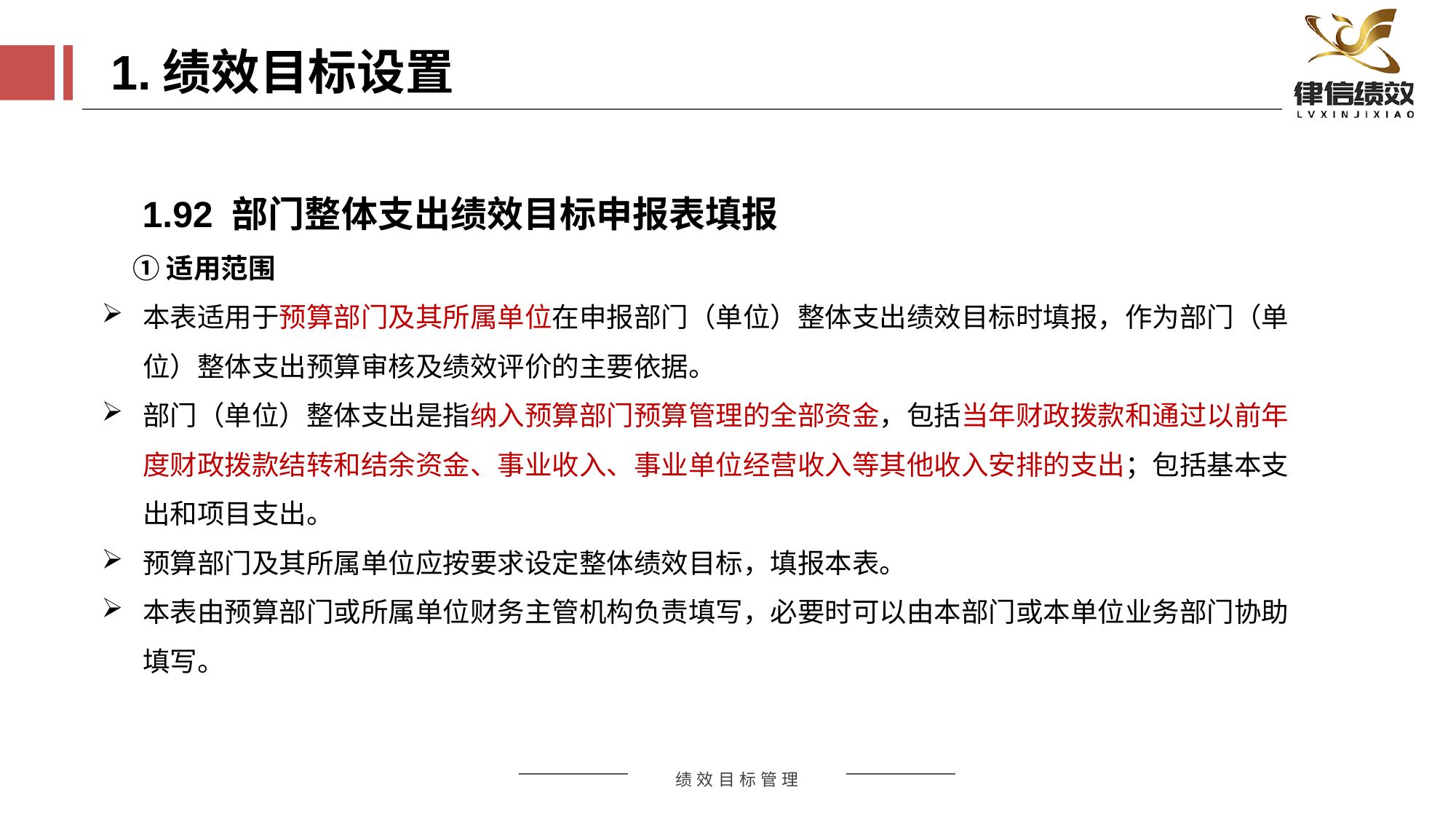

1.绩效目标设置
    1.92 部门整体支出绩效目标申报表填报
     ①适用范围
本表适用于预算部门及其所属单位在申报部门（单位）整体支出绩效目标时填报，作为部门（单位）整体支出预算审核及绩效评价的主要依据。
部门（单位）整体支出是指纳入预算部门预算管理的全部资金，包括当年财政拨款和通过以前年度财政拨款结转和结余资金、事业收入、事业单位经营收入等其他收入安排的支出；包括基本支出和项目支出。
预算部门及其所属单位应按要求设定整体绩效目标，填报本表。
本表由预算部门或所属单位财务主管机构负责填写，必要时可以由本部门或本单位业务部门协助填写。